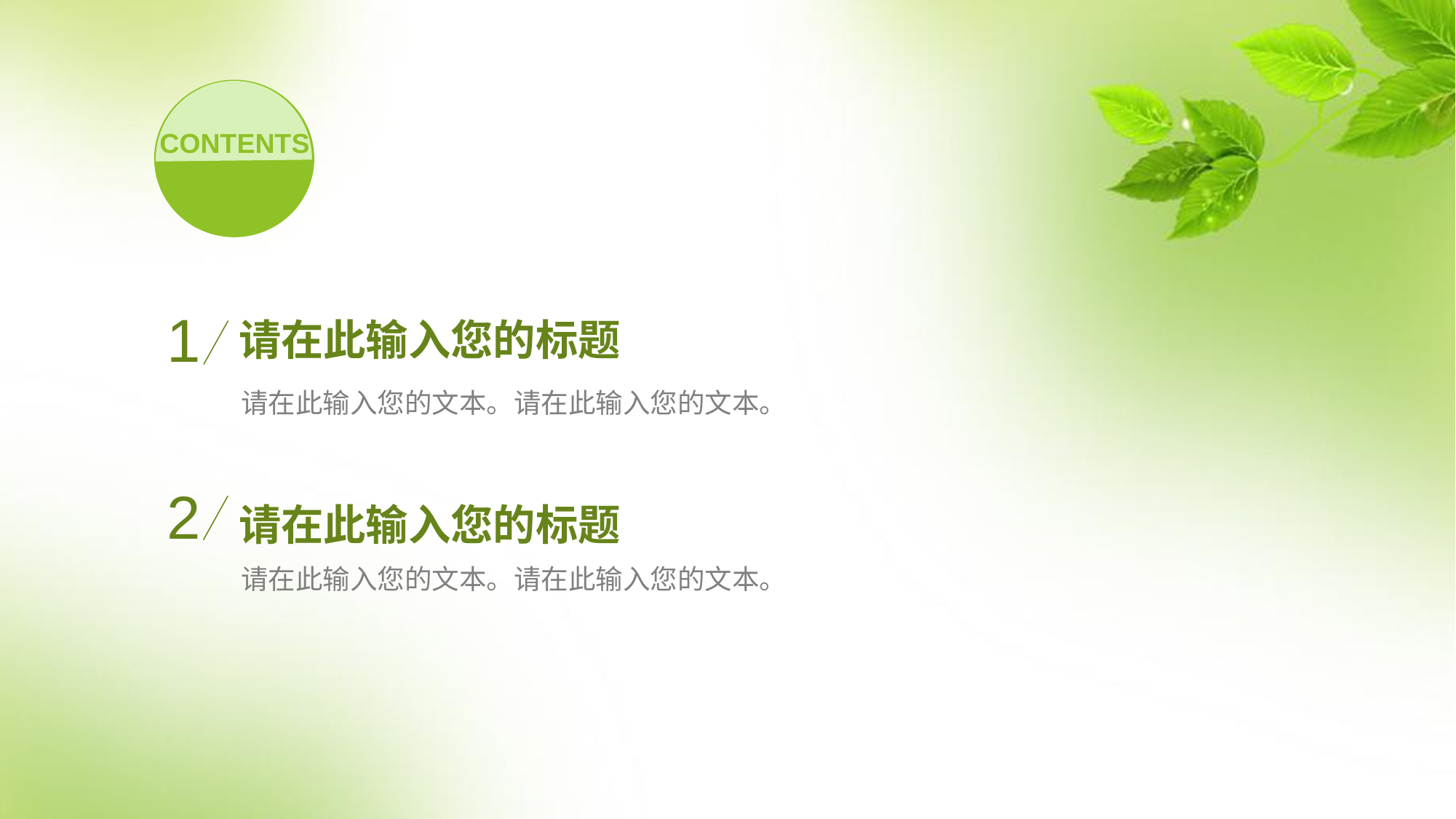

CONTENTS
1

请在此输入您的标题
请在此输入您的文本。请在此输入您的文本。
2

请在此输入您的标题
请在此输入您的文本。请在此输入您的文本。